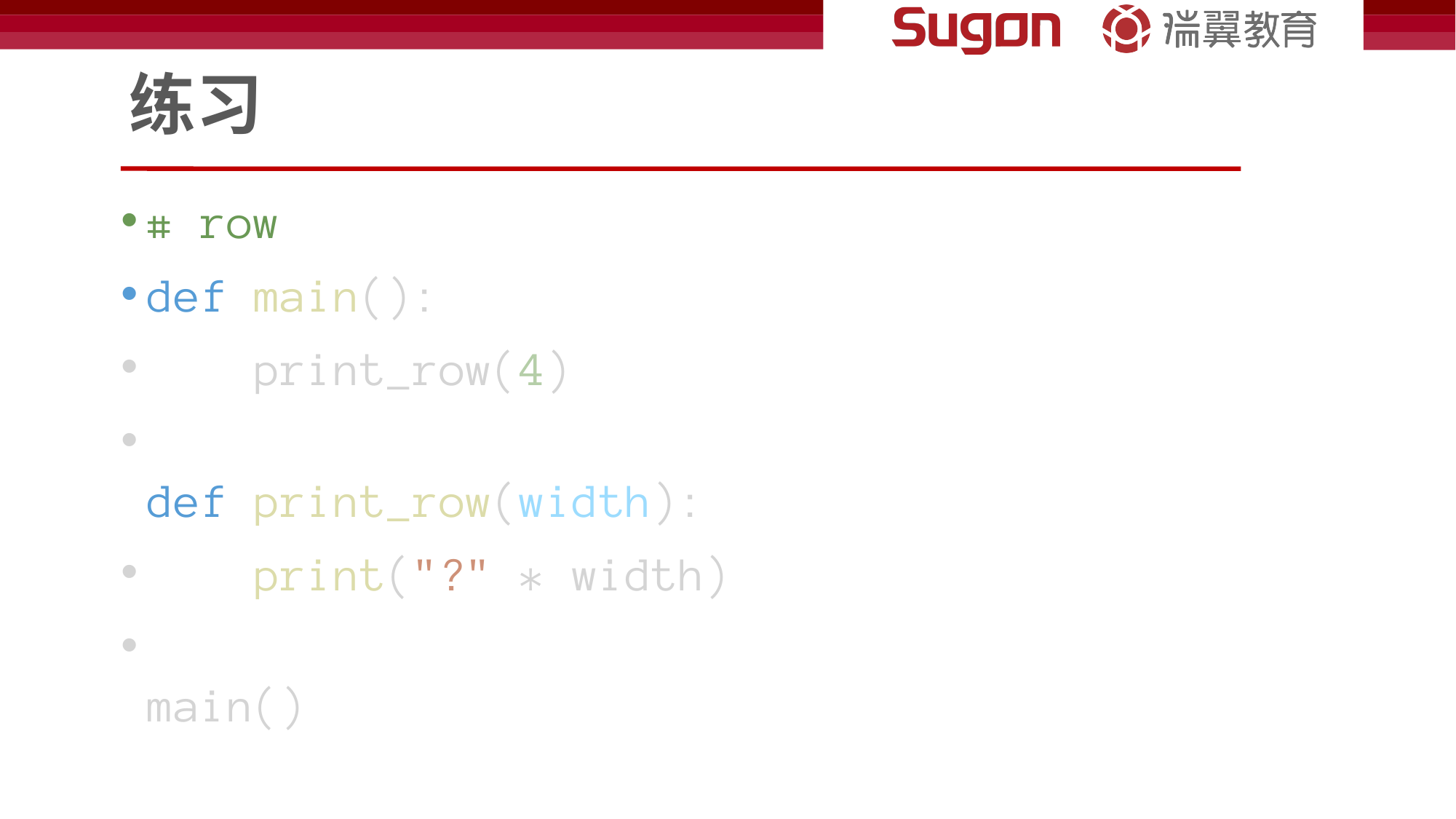

# 练习
# row
def main():
    print_row(4)
def print_row(width):
    print("?" * width)
main()